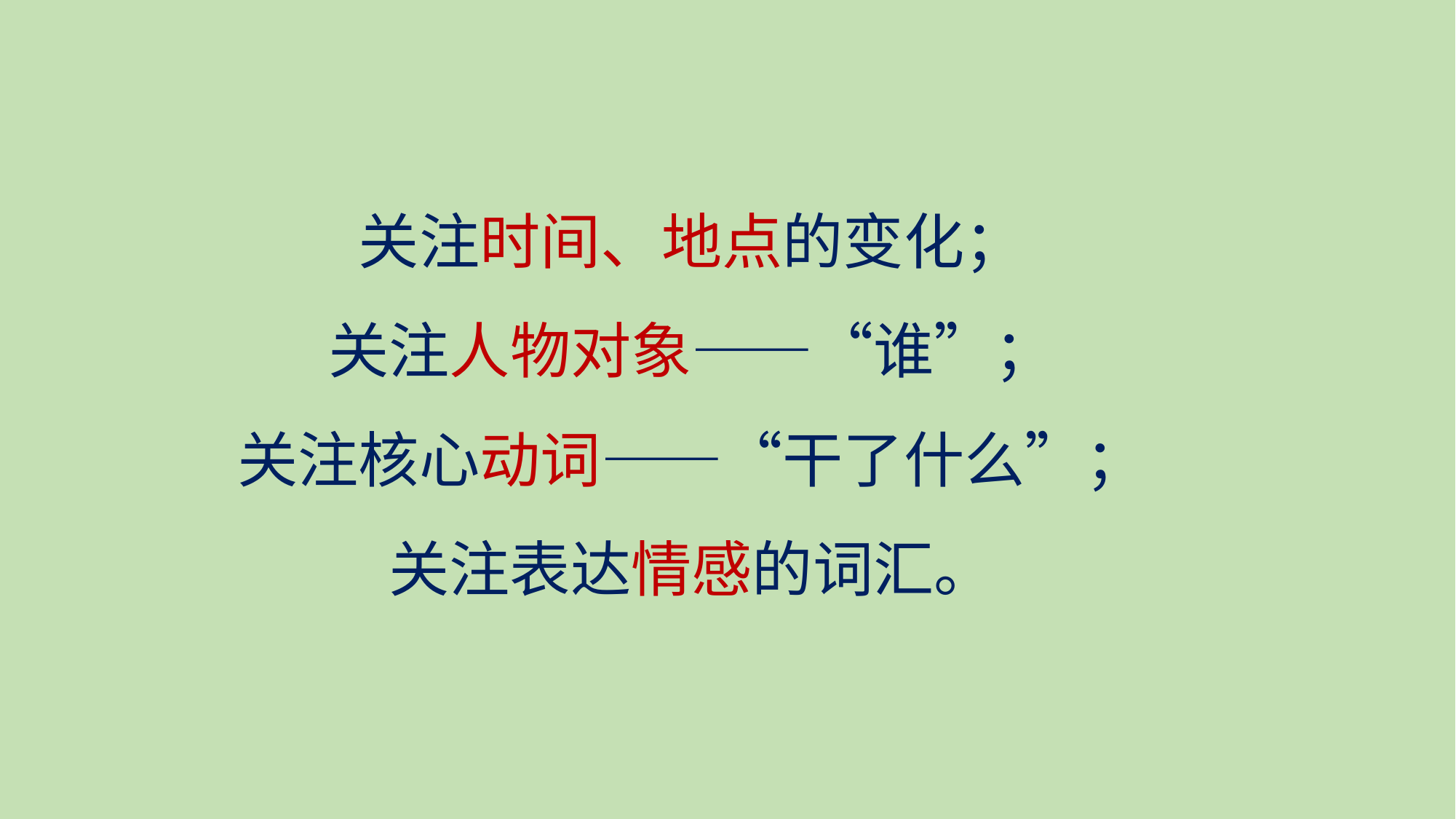

关注时间、地点的变化；
关注人物对象——“谁”；
关注核心动词——“干了什么”；
关注表达情感的词汇。